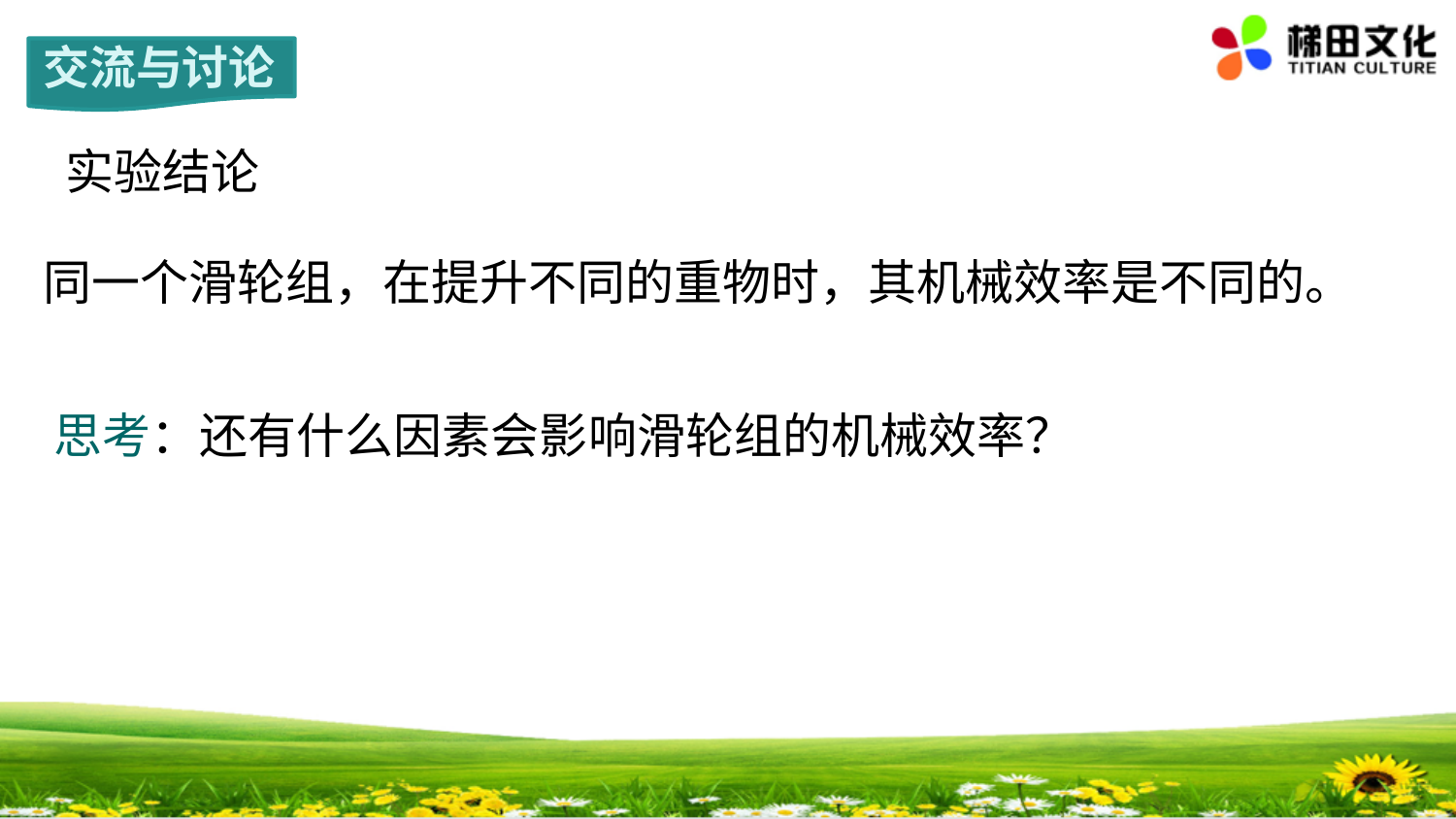

交流与讨论

实验结论
同一个滑轮组，在提升不同的重物时，其机械效率是不同的。
思考：还有什么因素会影响滑轮组的机械效率？